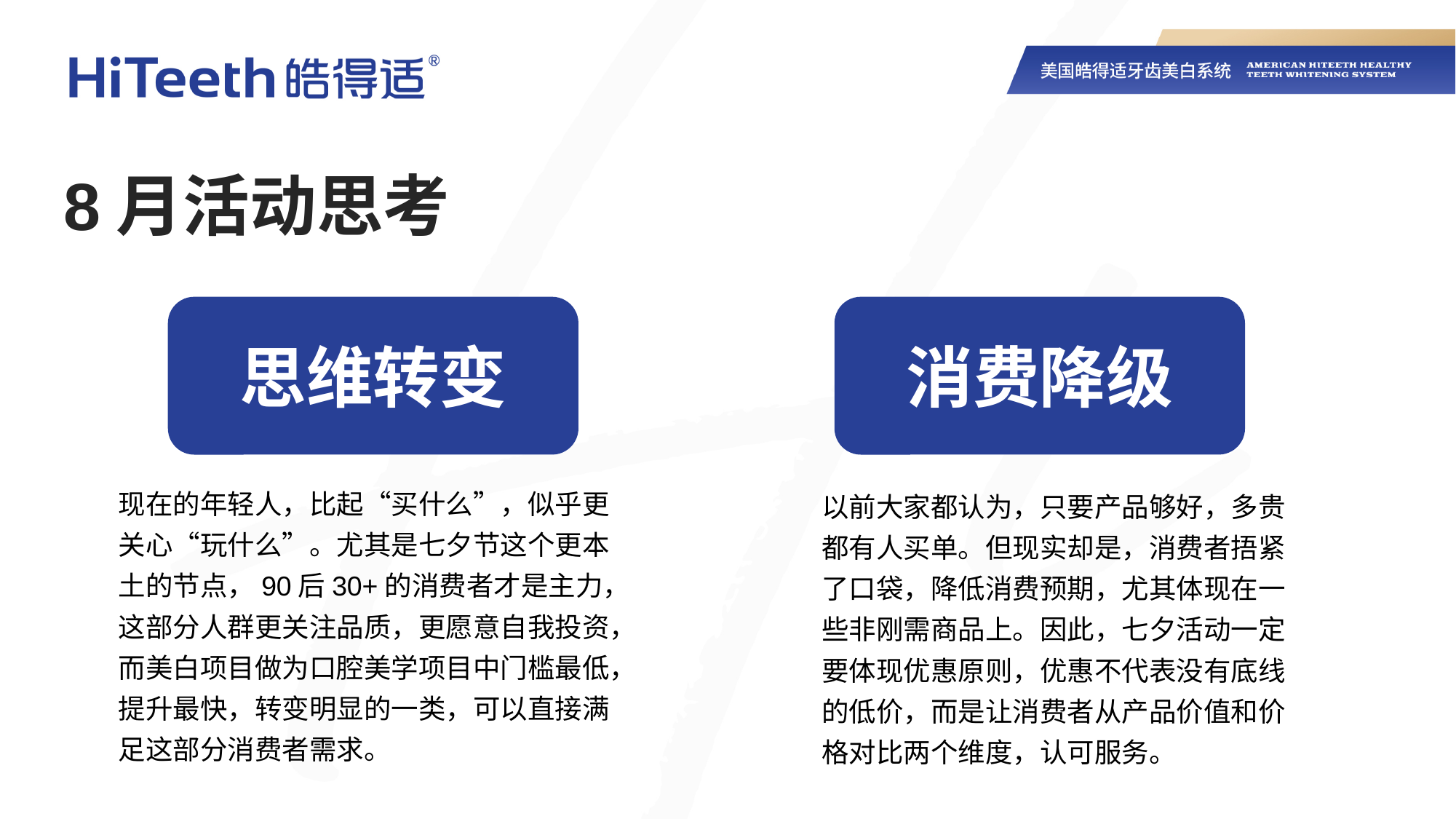

8月活动思考
思维转变
消费降级
现在的年轻人，比起“买什么”，似乎更关心“玩什么”。尤其是七夕节这个更本土的节点，90后30+的消费者才是主力，这部分人群更关注品质，更愿意自我投资，而美白项目做为口腔美学项目中门槛最低，提升最快，转变明显的一类，可以直接满足这部分消费者需求。
以前大家都认为，只要产品够好，多贵都有人买单。但现实却是，消费者捂紧了口袋，降低消费预期，尤其体现在一些非刚需商品上。因此，七夕活动一定要体现优惠原则，优惠不代表没有底线的低价，而是让消费者从产品价值和价格对比两个维度，认可服务。